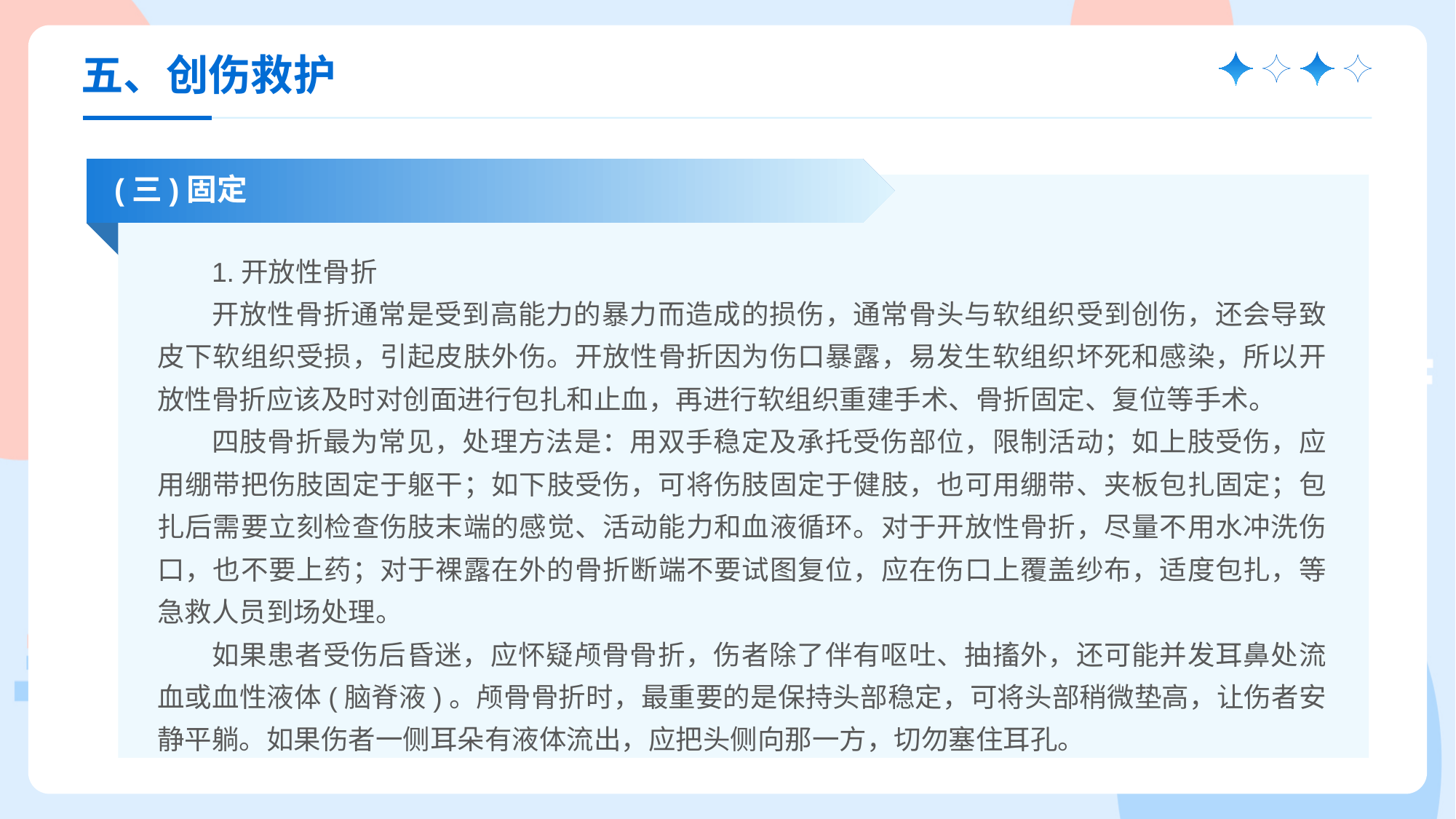

五、创伤救护
(三)固定

1.开放性骨折
开放性骨折通常是受到高能力的暴力而造成的损伤，通常骨头与软组织受到创伤，还会导致皮下软组织受损，引起皮肤外伤。开放性骨折因为伤口暴露，易发生软组织坏死和感染，所以开放性骨折应该及时对创面进行包扎和止血，再进行软组织重建手术、骨折固定、复位等手术。
四肢骨折最为常见，处理方法是：用双手稳定及承托受伤部位，限制活动；如上肢受伤，应用绷带把伤肢固定于躯干；如下肢受伤，可将伤肢固定于健肢，也可用绷带、夹板包扎固定；包扎后需要立刻检查伤肢末端的感觉、活动能力和血液循环。对于开放性骨折，尽量不用水冲洗伤口，也不要上药；对于裸露在外的骨折断端不要试图复位，应在伤口上覆盖纱布，适度包扎，等急救人员到场处理。
如果患者受伤后昏迷，应怀疑颅骨骨折，伤者除了伴有呕吐、抽搐外，还可能并发耳鼻处流血或血性液体(脑脊液)。颅骨骨折时，最重要的是保持头部稳定，可将头部稍微垫高，让伤者安静平躺。如果伤者一侧耳朵有液体流出，应把头侧向那一方，切勿塞住耳孔。